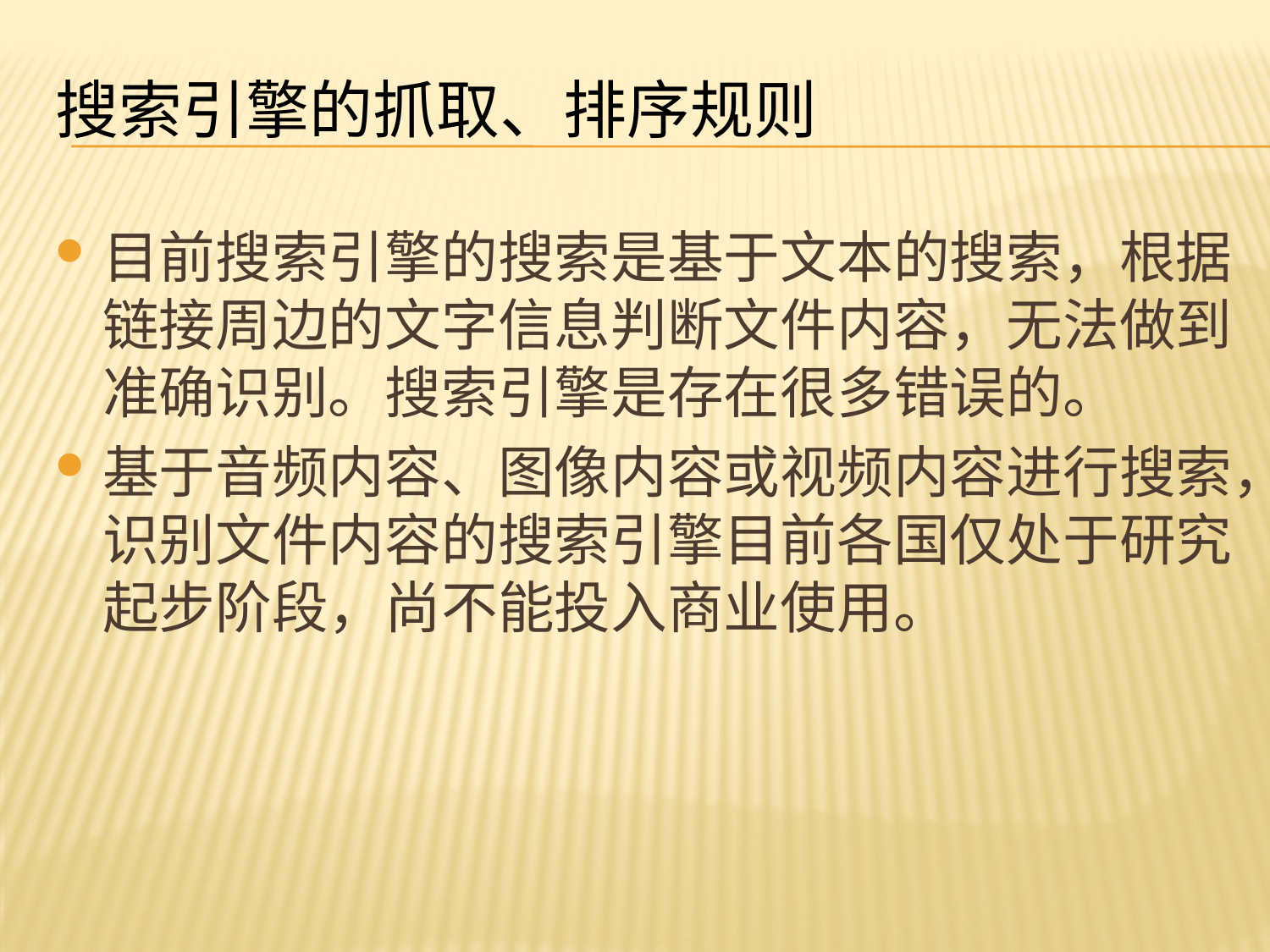

# 搜索引擎的抓取、排序规则
目前搜索引擎的搜索是基于文本的搜索，根据链接周边的文字信息判断文件内容，无法做到准确识别。搜索引擎是存在很多错误的。
基于音频内容、图像内容或视频内容进行搜索，识别文件内容的搜索引擎目前各国仅处于研究起步阶段，尚不能投入商业使用。